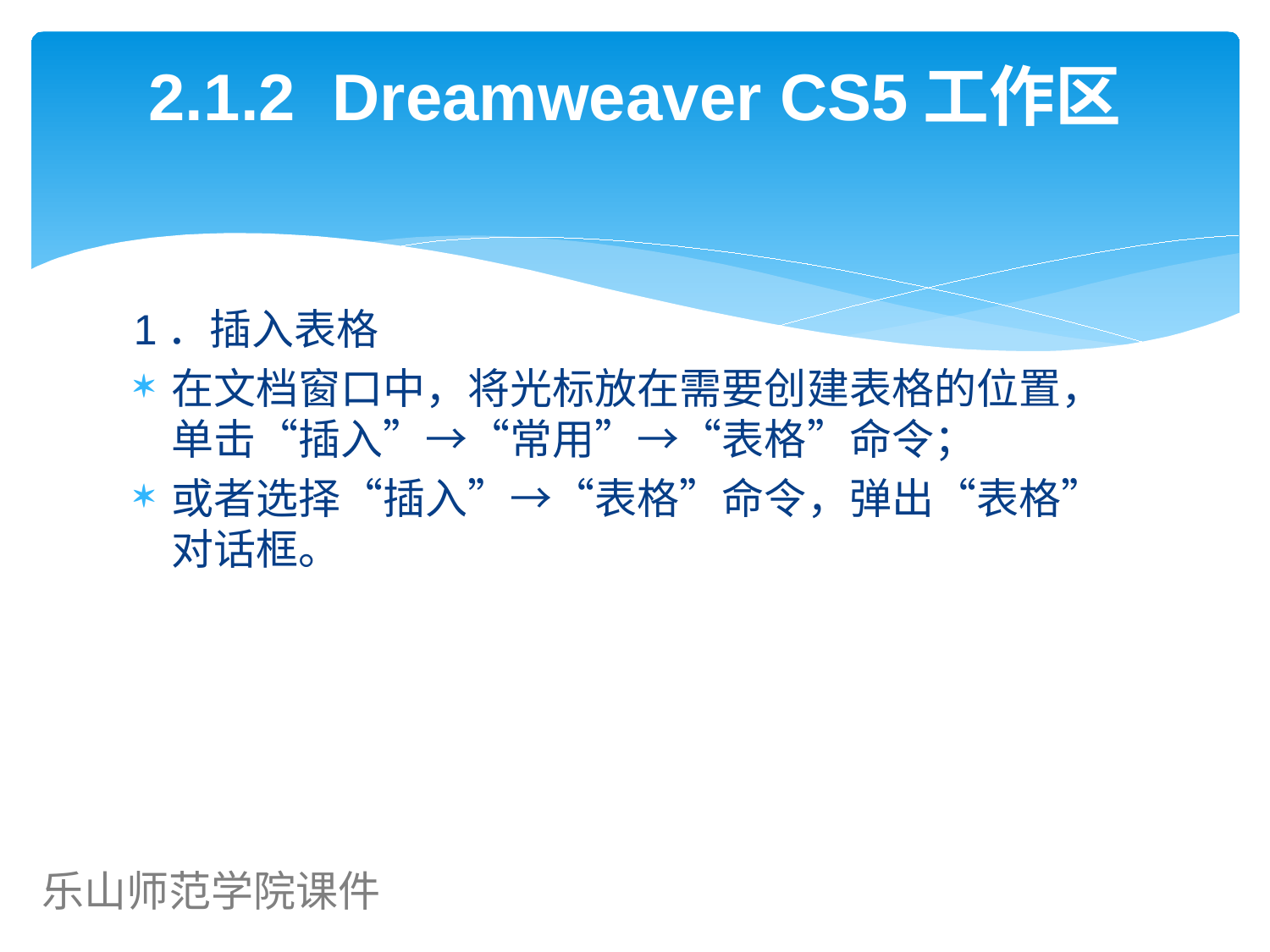

# 2.1.2  Dreamweaver CS5工作区
1．插入表格
在文档窗口中，将光标放在需要创建表格的位置，单击“插入”→“常用”→“表格”命令；
或者选择“插入”→“表格”命令，弹出“表格”对话框。